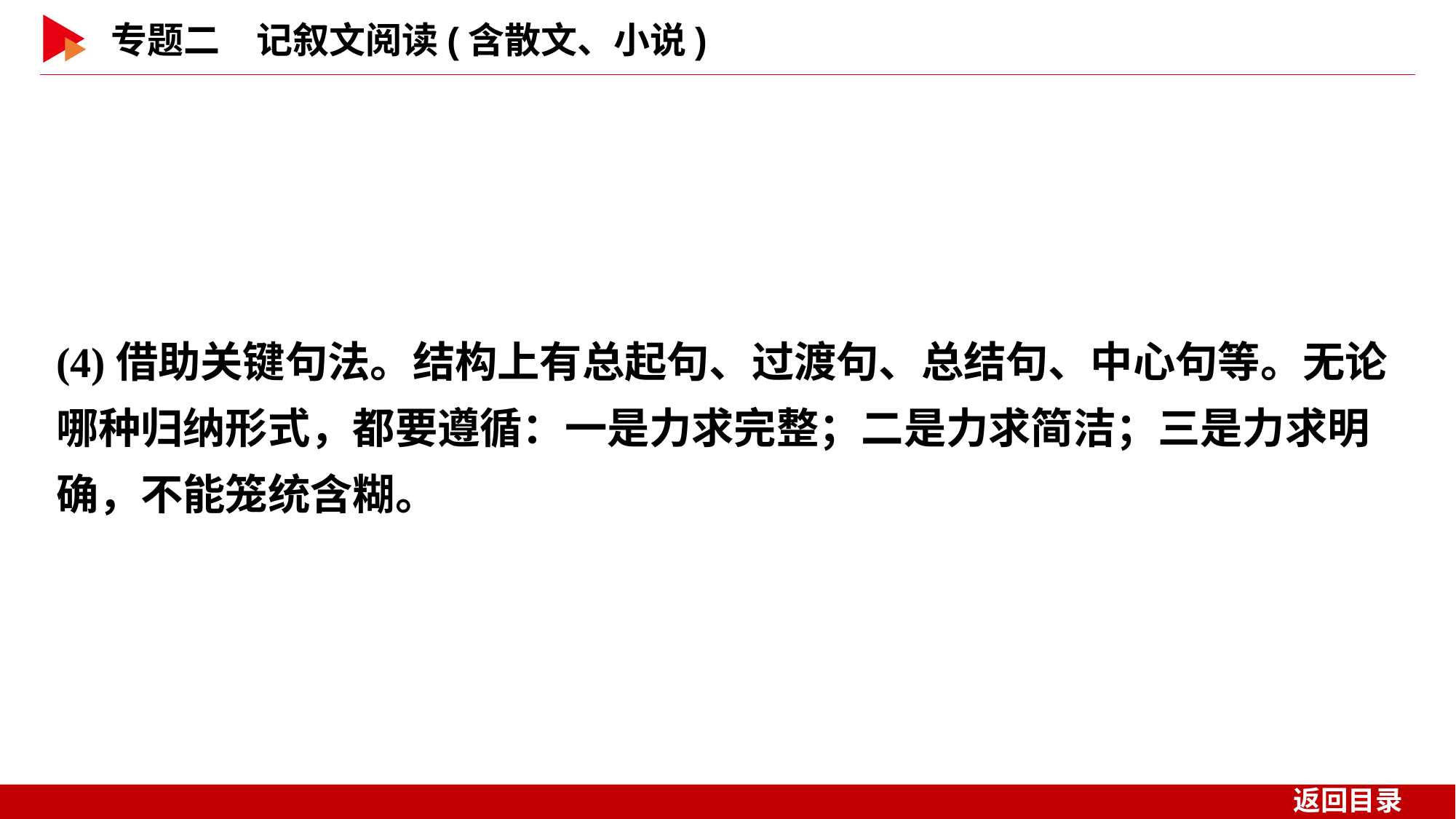

(4)借助关键句法。结构上有总起句、过渡句、总结句、中心句等。无论哪种归纳形式，都要遵循：一是力求完整；二是力求简洁；三是力求明确，不能笼统含糊。